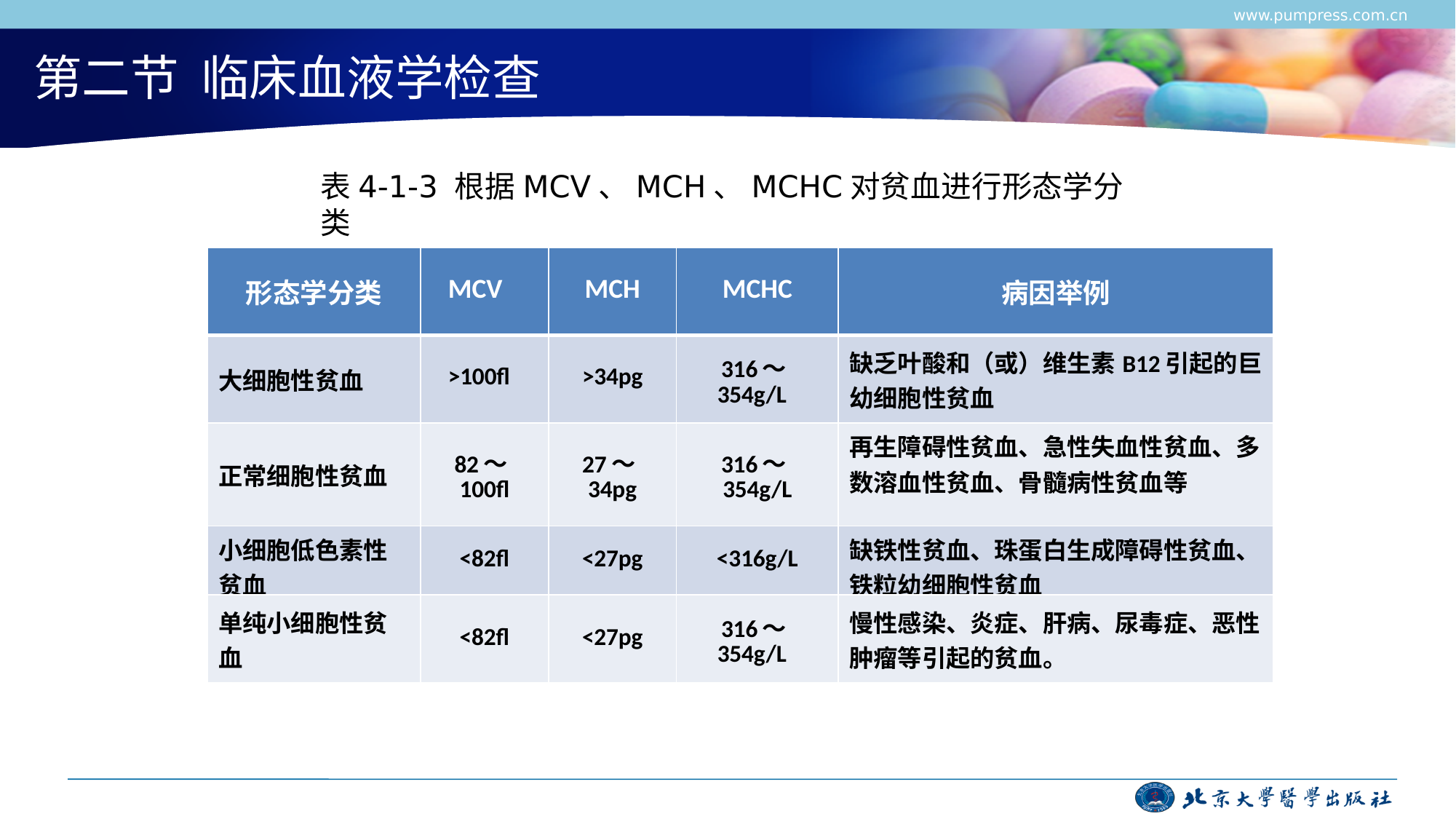

www.pumpress.com.cn
# 第二节  临床血液学检查
表4-1-3 根据MCV、MCH、MCHC对贫血进行形态学分类
| 形态学分类 | MCV | MCH | MCHC | 病因举例 |
| --- | --- | --- | --- | --- |
| 大细胞性贫血 | >100fl | >34pg | 316～354g/L | 缺乏叶酸和（或）维生素B12引起的巨幼细胞性贫血 |
| 正常细胞性贫血 | 82～100fl | 27～34pg | 316～354g/L | 再生障碍性贫血、急性失血性贫血、多数溶血性贫血、骨髓病性贫血等 |
| 小细胞低色素性贫血 | <82fl | <27pg | <316g/L | 缺铁性贫血、珠蛋白生成障碍性贫血、铁粒幼细胞性贫血 |
| 单纯小细胞性贫血 | <82fl | <27pg | 316～354g/L | 慢性感染、炎症、肝病、尿毒症、恶性肿瘤等引起的贫血。 |